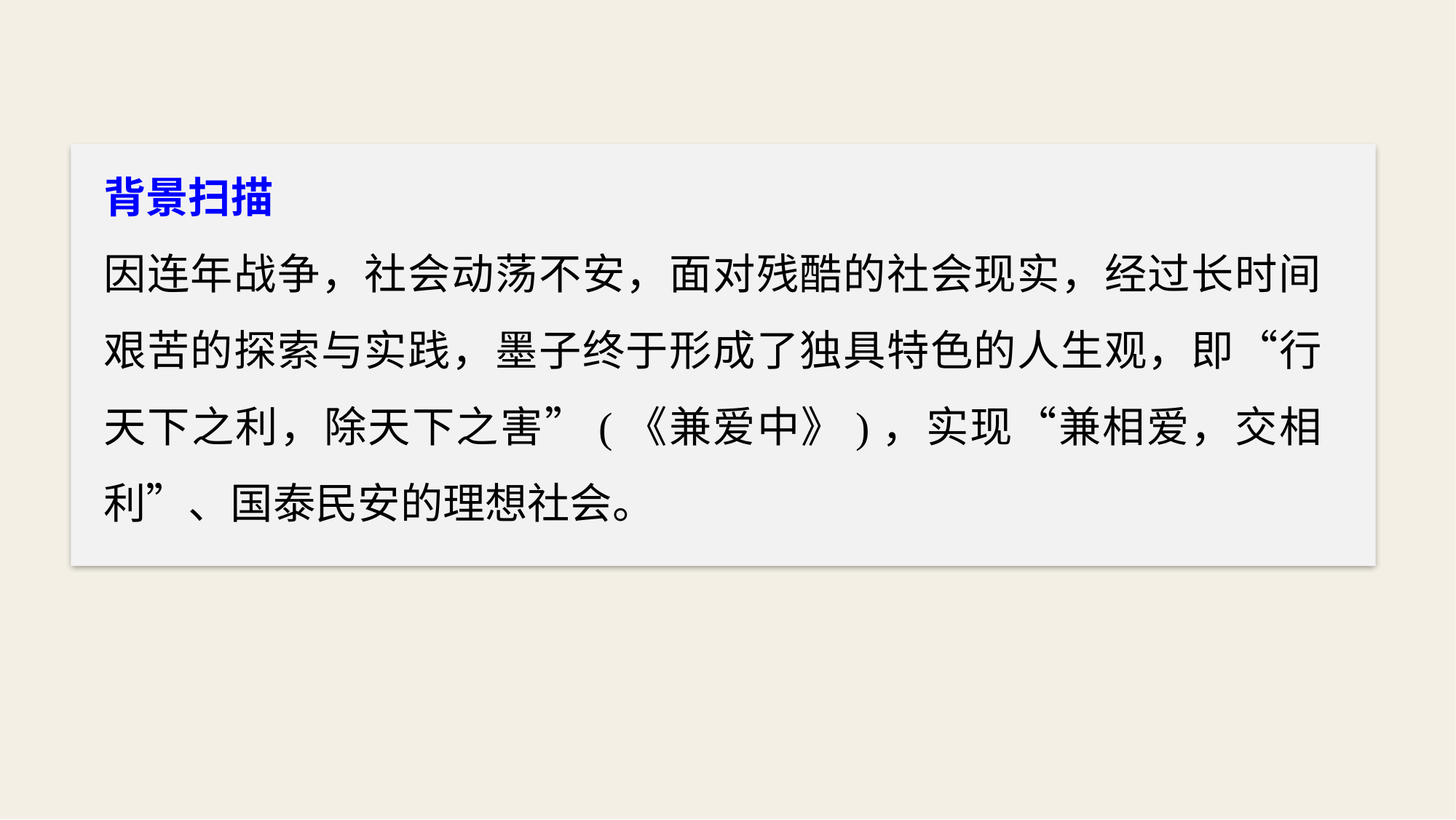

背景扫描
因连年战争，社会动荡不安，面对残酷的社会现实，经过长时间艰苦的探索与实践，墨子终于形成了独具特色的人生观，即“行天下之利，除天下之害”(《兼爱中》)，实现“兼相爱，交相利”、国泰民安的理想社会。